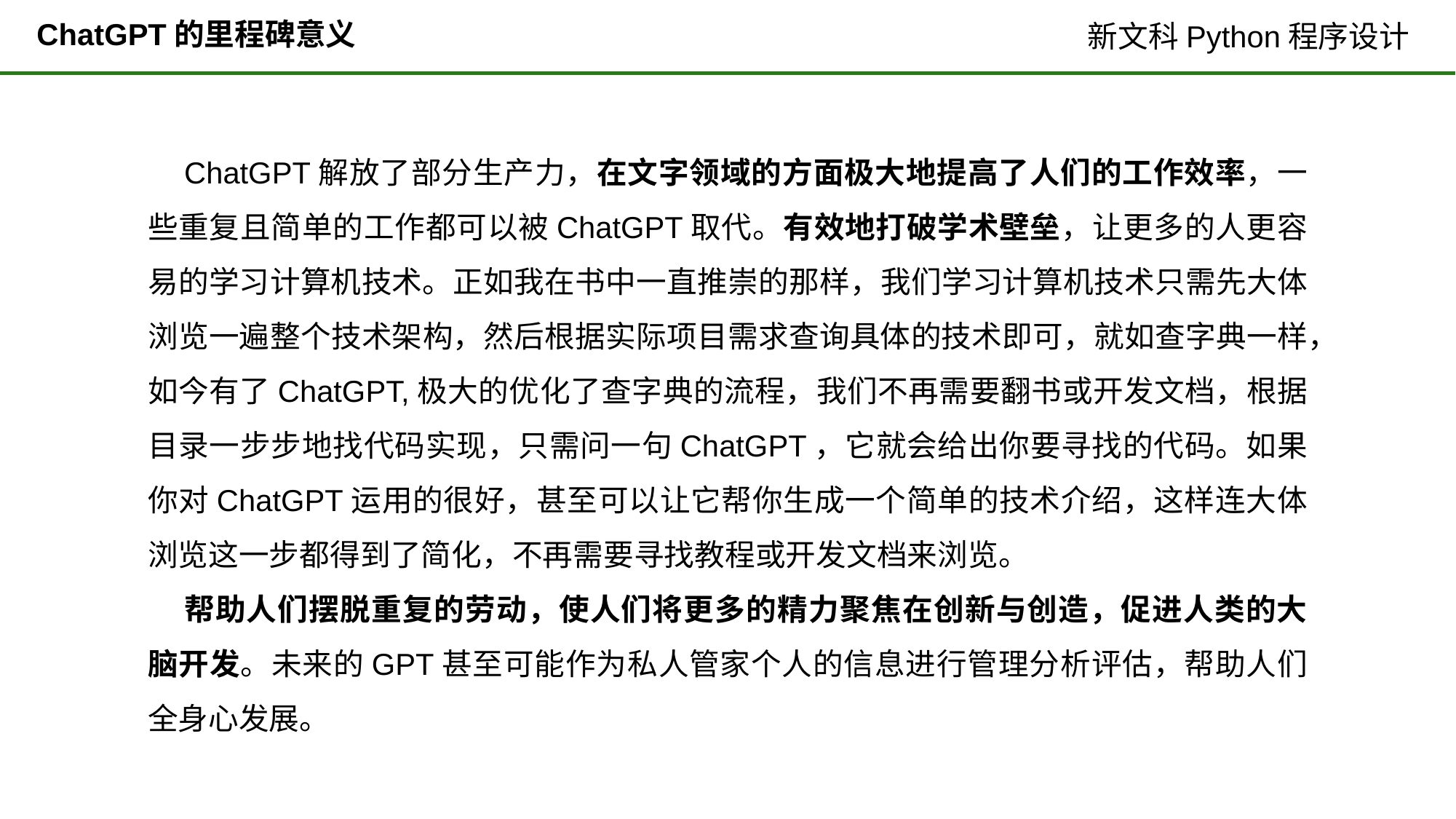

# ChatGPT的里程碑意义
ChatGPT解放了部分生产力，在文字领域的方面极大地提高了人们的工作效率，一些重复且简单的工作都可以被ChatGPT取代。有效地打破学术壁垒，让更多的人更容易的学习计算机技术。正如我在书中一直推崇的那样，我们学习计算机技术只需先大体浏览一遍整个技术架构，然后根据实际项目需求查询具体的技术即可，就如查字典一样，如今有了ChatGPT,极大的优化了查字典的流程，我们不再需要翻书或开发文档，根据目录一步步地找代码实现，只需问一句ChatGPT，它就会给出你要寻找的代码。如果你对ChatGPT运用的很好，甚至可以让它帮你生成一个简单的技术介绍，这样连大体浏览这一步都得到了简化，不再需要寻找教程或开发文档来浏览。
帮助人们摆脱重复的劳动，使人们将更多的精力聚焦在创新与创造，促进人类的大脑开发。未来的GPT甚至可能作为私人管家个人的信息进行管理分析评估，帮助人们全身心发展。